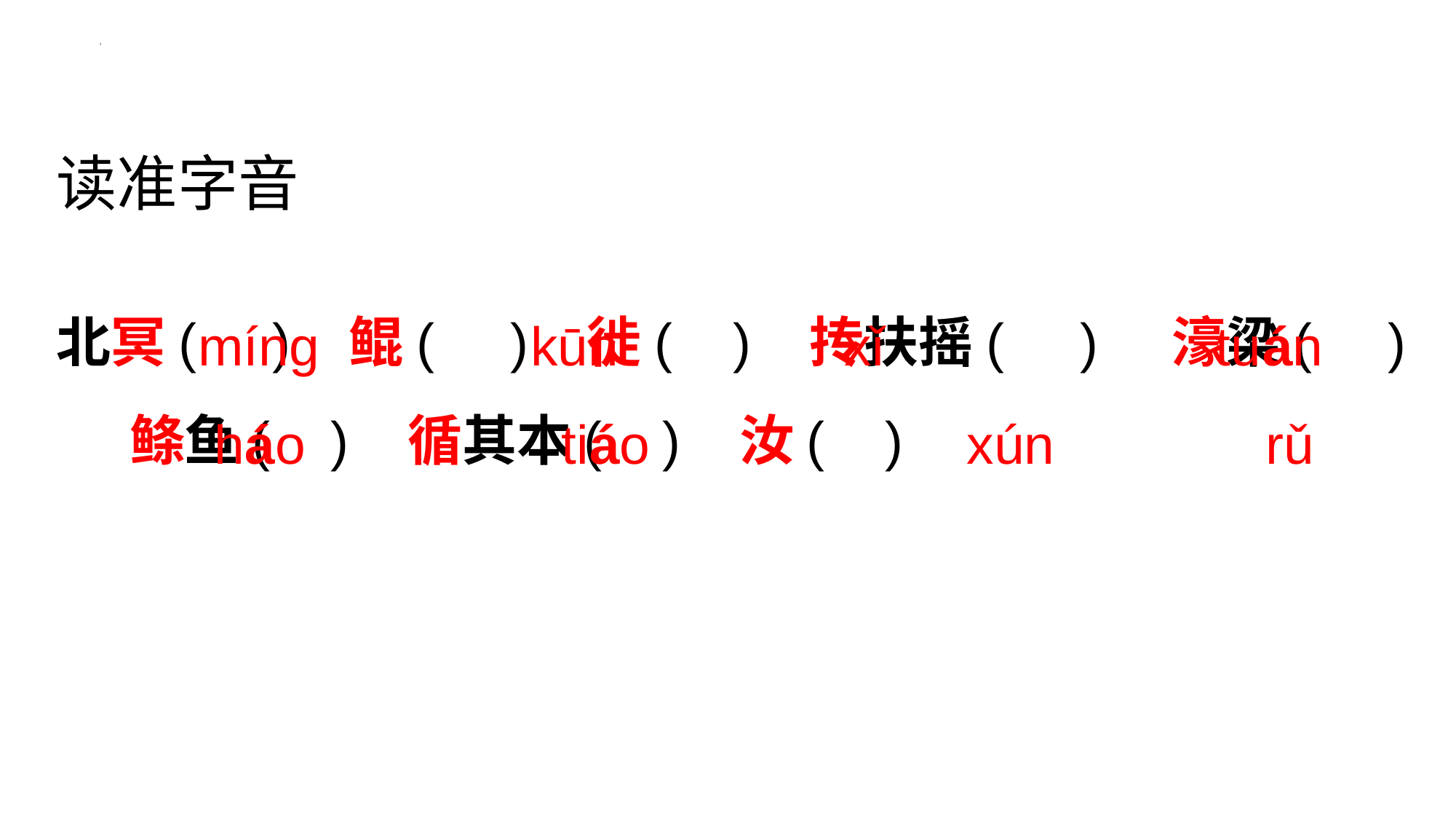

读准字音

北冥(     )   鲲(     )   徙(    )   抟扶摇(     )    濠梁(     )     鲦鱼(    )   循其本(    )   汝(    )
  mínɡ              kūn               xǐ                      tuán
   háo                 tiáo                     xún              rǔ